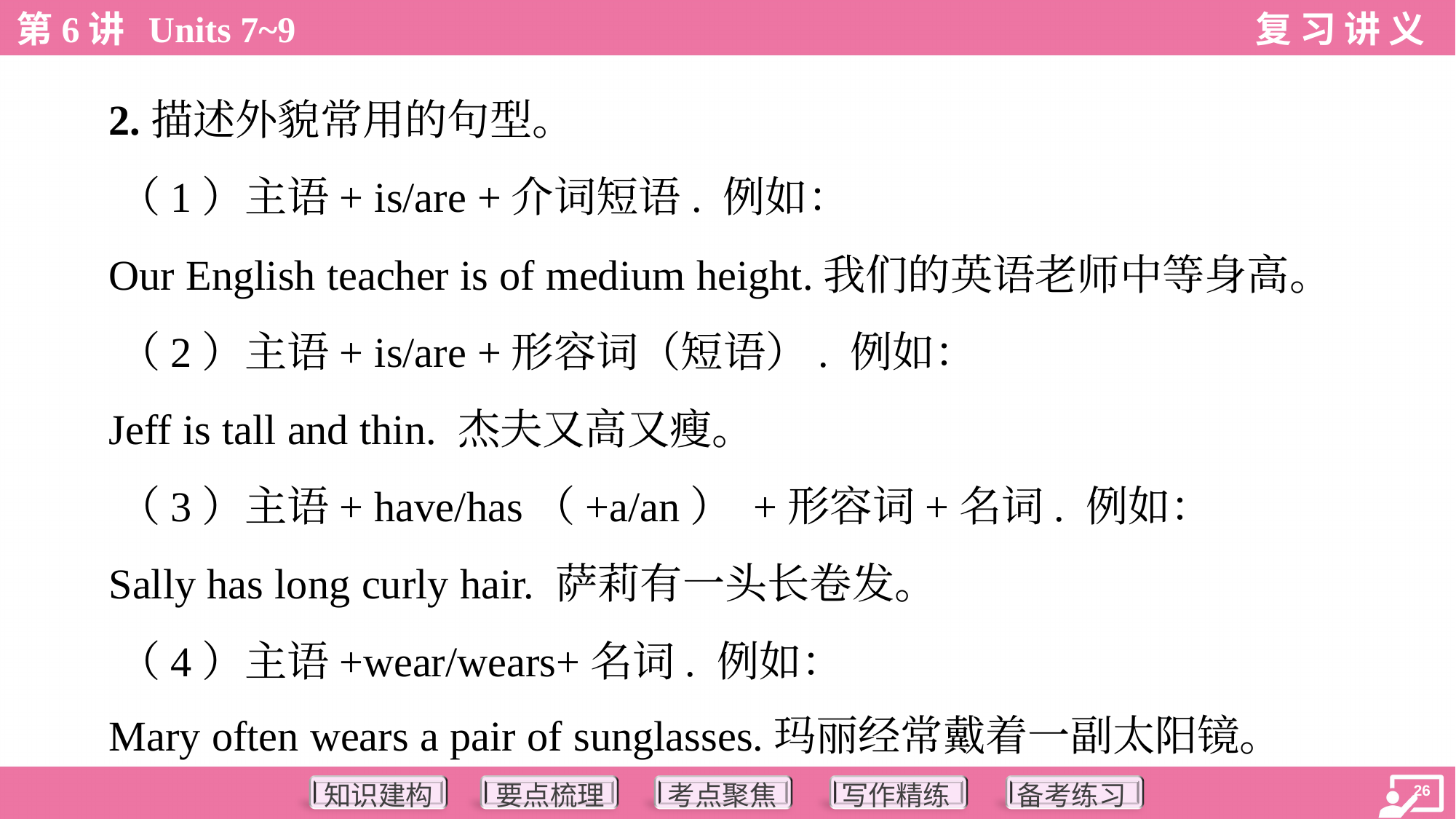

2.描述外貌常用的句型。
    （1）主语+ is/are +介词短语. 例如：
    Our English teacher is of medium height.我们的英语老师中等身高。
    （2）主语+ is/are +形容词（短语）. 例如：
    Jeff is tall and thin. 杰夫又高又瘦。
    （3）主语+ have/has（+a/an） +形容词+名词. 例如：
    Sally has long curly hair. 萨莉有一头长卷发。
    （4）主语+wear/wears+名词. 例如：
    Mary often wears a pair of sunglasses.玛丽经常戴着一副太阳镜。